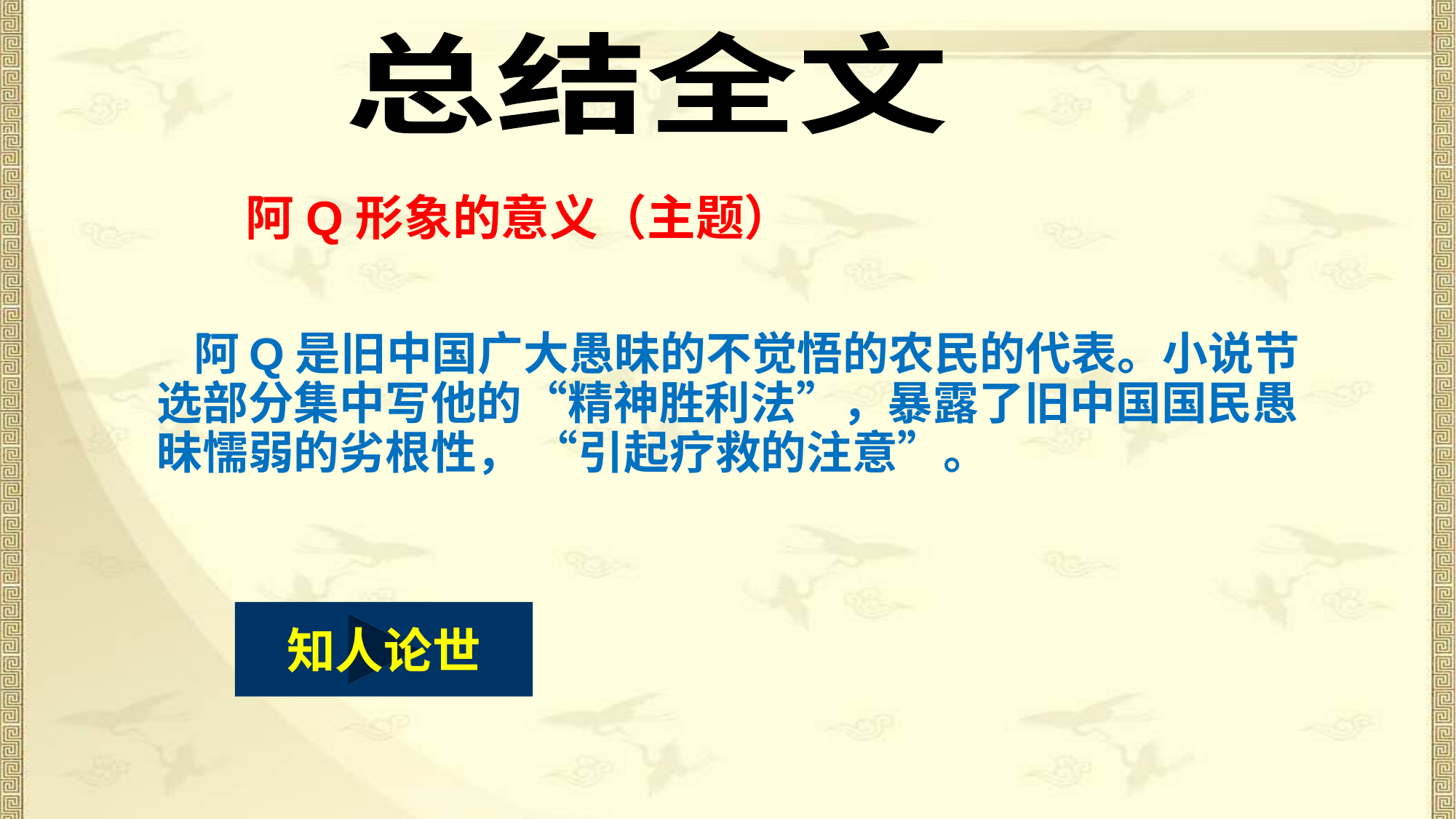

总结全文
# 阿Q形象的意义（主题）
     阿Q是旧中国广大愚昧的不觉悟的农民的代表。小说节选部分集中写他的“精神胜利法”，暴露了旧中国国民愚昧懦弱的劣根性， “引起疗救的注意”。
知人论世